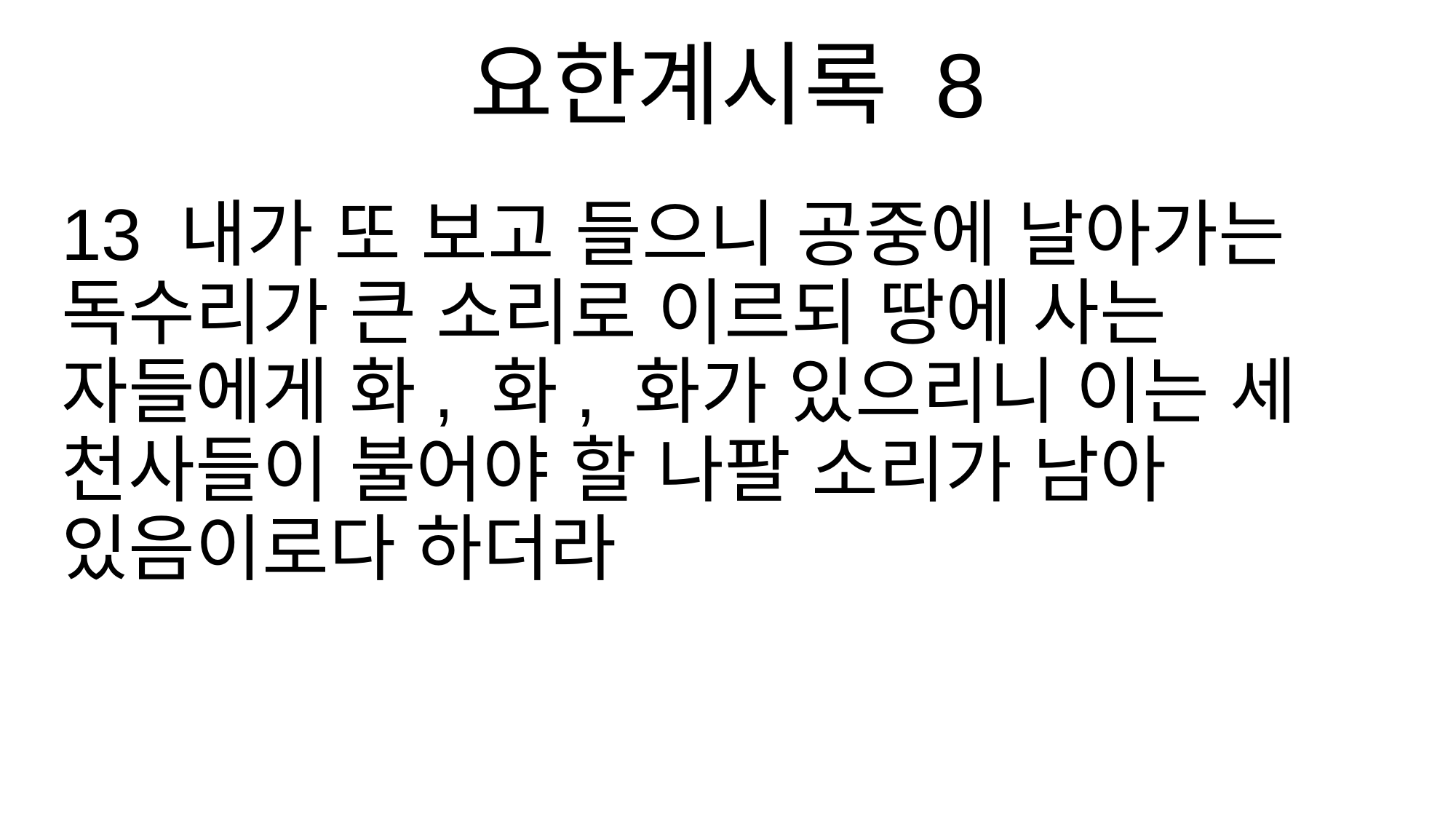

요한계시록 8
13 내가 또 보고 들으니 공중에 날아가는 독수리가 큰 소리로 이르되 땅에 사는 자들에게 화, 화, 화가 있으리니 이는 세 천사들이 불어야 할 나팔 소리가 남아 있음이로다 하더라